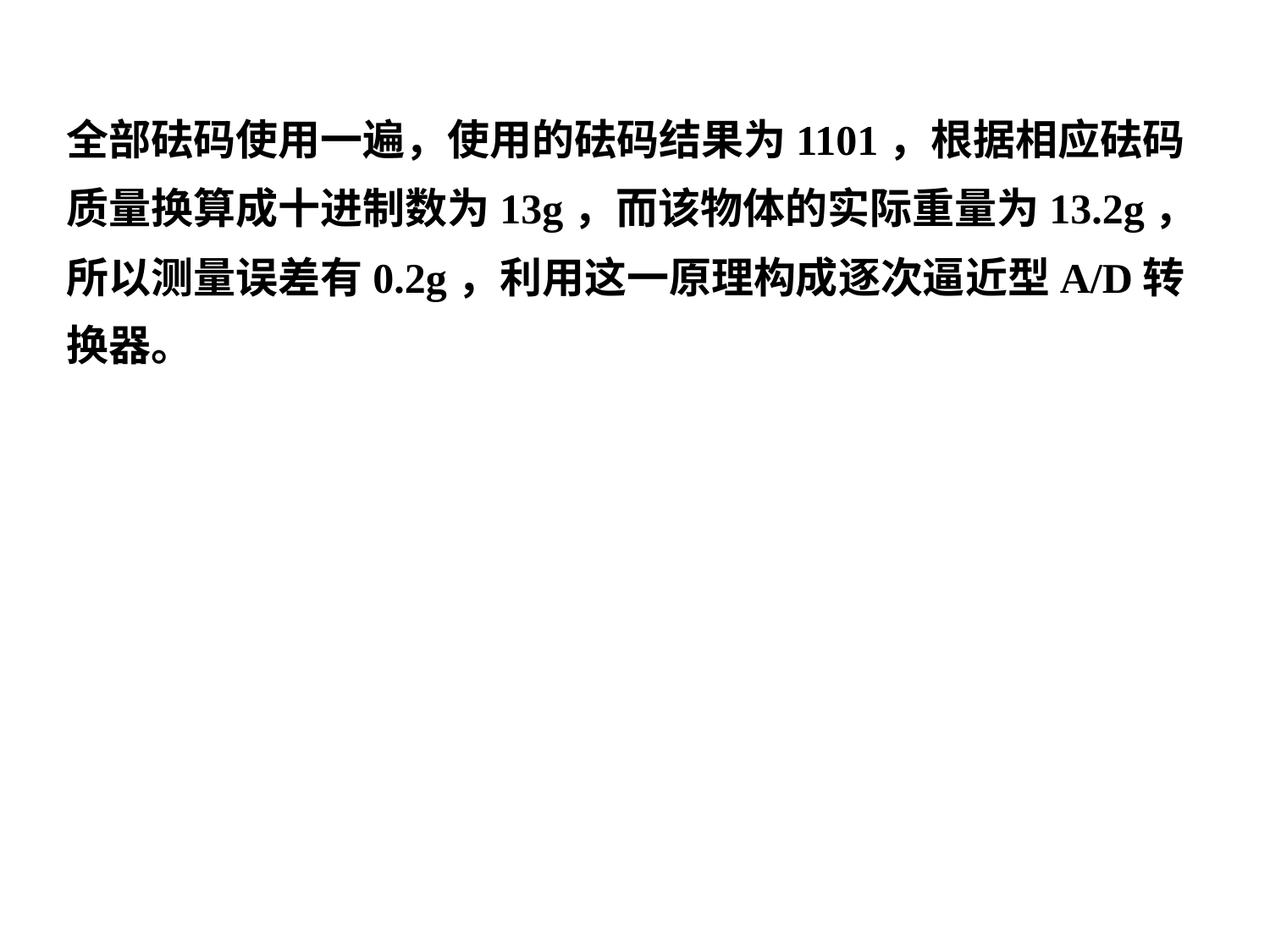

全部砝码使用一遍，使用的砝码结果为1101，根据相应砝码质量换算成十进制数为13g，而该物体的实际重量为13.2g，所以测量误差有0.2g，利用这一原理构成逐次逼近型A/D转换器。